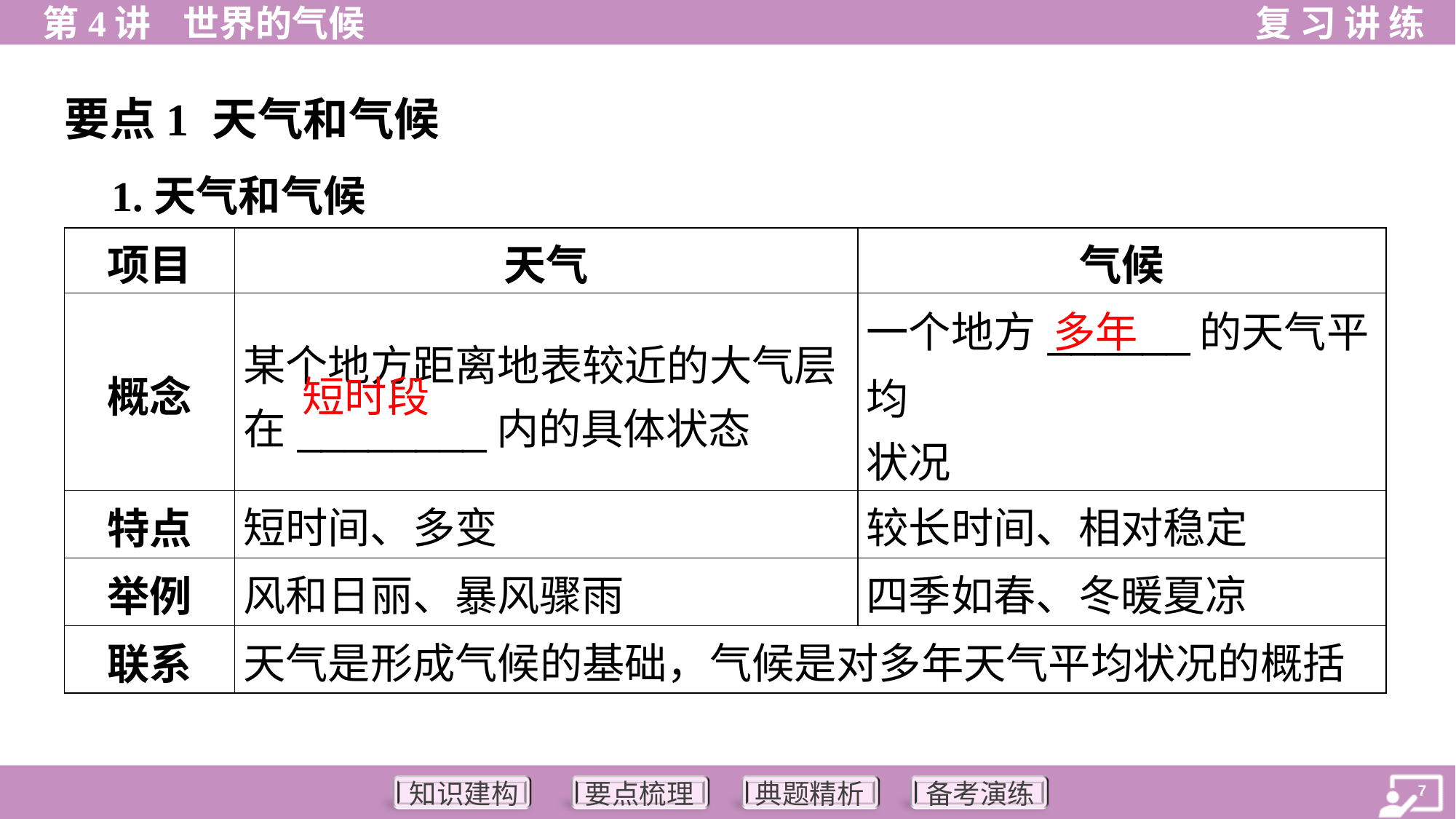

要点1 天气和气候
    1.天气和气候
| 项目 | 天气 | 气候 |
| --- | --- | --- |
| 概念 | 某个地方距离地表较近的大气层 在\_\_\_\_\_\_\_\_内的具体状态 | 一个地方\_\_\_\_\_\_的天气平均 状况 |
| 特点 | 短时间、多变 | 较长时间、相对稳定 |
| 举例 | 风和日丽、暴风骤雨 | 四季如春、冬暖夏凉 |
| 联系 | 天气是形成气候的基础，气候是对多年天气平均状况的概括 |  |
多年
短时段